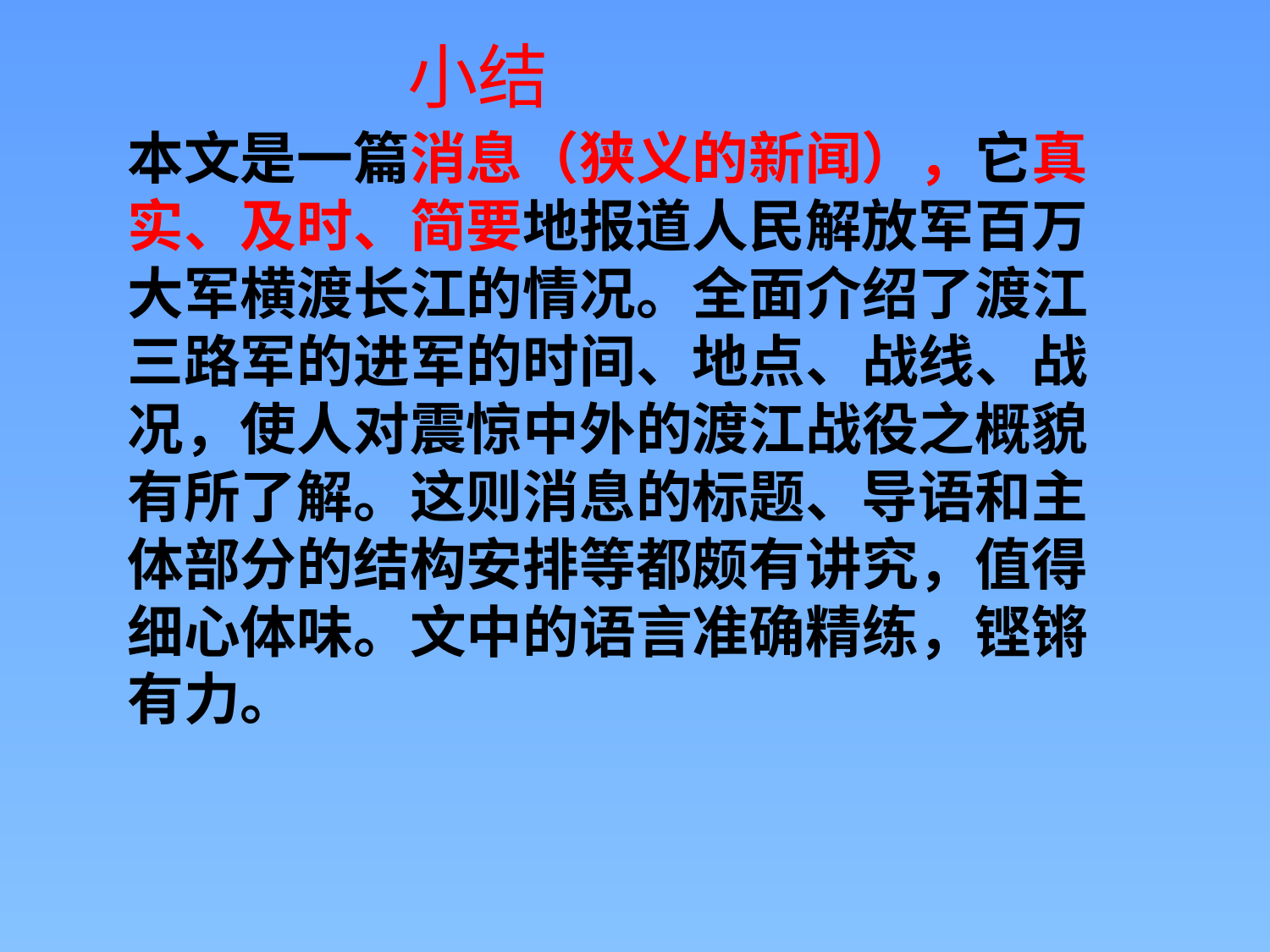

小结
本文是一篇消息（狭义的新闻），它真实、及时、简要地报道人民解放军百万大军横渡长江的情况。全面介绍了渡江三路军的进军的时间、地点、战线、战况，使人对震惊中外的渡江战役之概貌有所了解。这则消息的标题、导语和主体部分的结构安排等都颇有讲究，值得细心体味。文中的语言准确精练，铿锵有力。